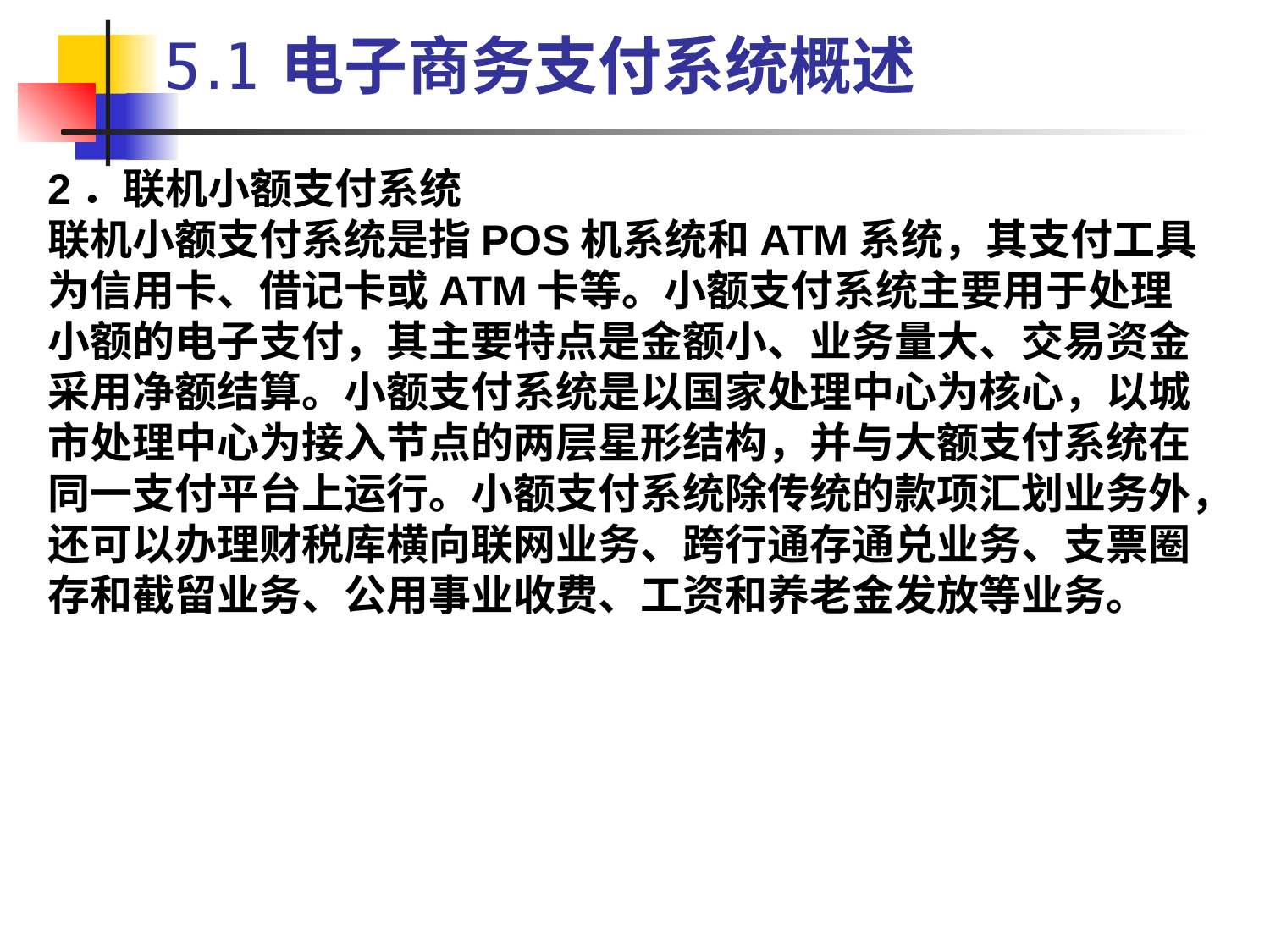

5.1电子商务支付系统概述
2．联机小额支付系统
联机小额支付系统是指POS机系统和ATM系统，其支付工具为信用卡、借记卡或ATM卡等。小额支付系统主要用于处理小额的电子支付，其主要特点是金额小、业务量大、交易资金采用净额结算。小额支付系统是以国家处理中心为核心，以城市处理中心为接入节点的两层星形结构，并与大额支付系统在同一支付平台上运行。小额支付系统除传统的款项汇划业务外，还可以办理财税库横向联网业务、跨行通存通兑业务、支票圈存和截留业务、公用事业收费、工资和养老金发放等业务。